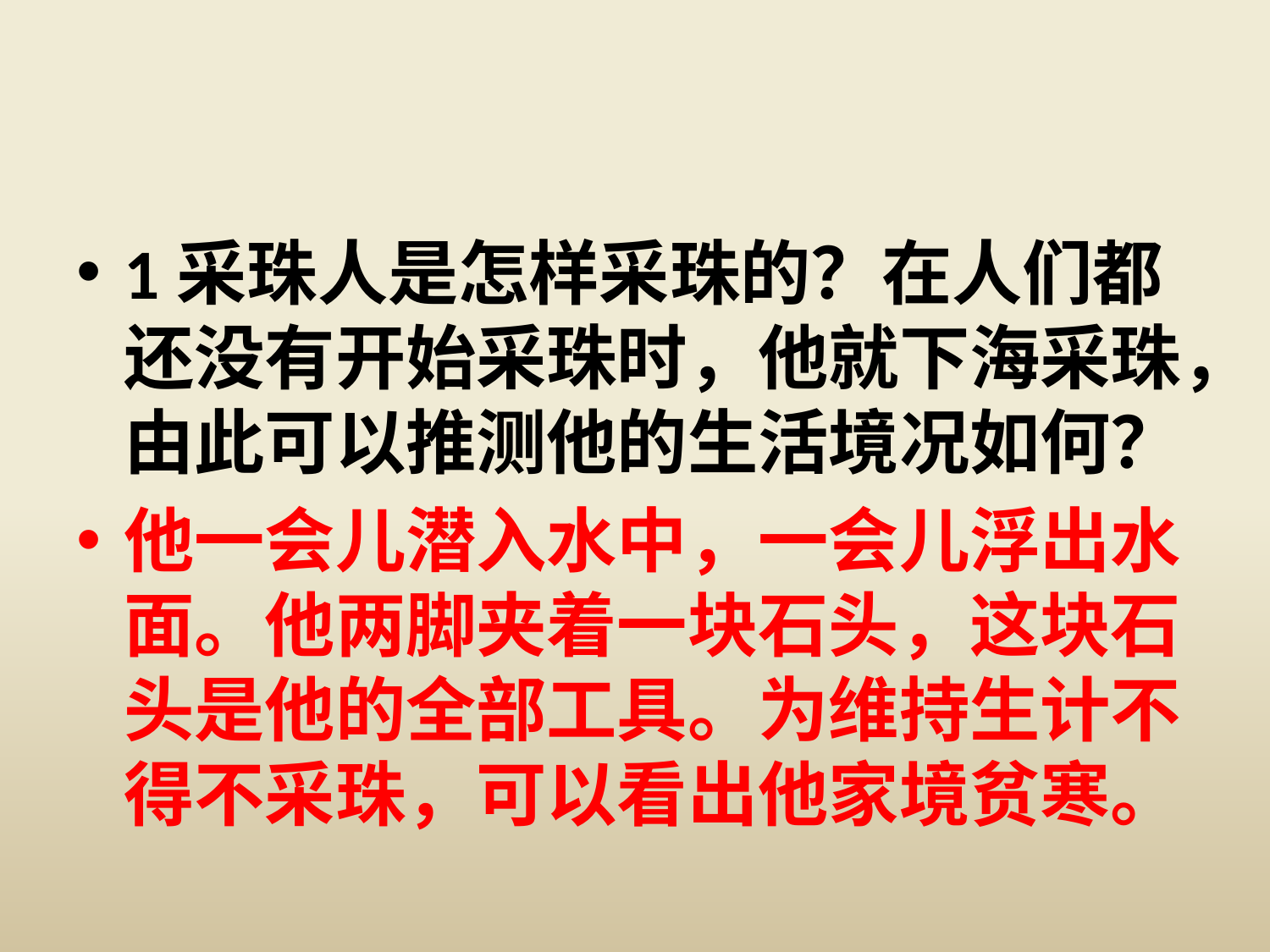

#
1采珠人是怎样采珠的？在人们都还没有开始采珠时，他就下海采珠，由此可以推测他的生活境况如何？
他一会儿潜入水中，一会儿浮出水面。他两脚夹着一块石头，这块石头是他的全部工具。为维持生计不得不采珠，可以看出他家境贫寒。